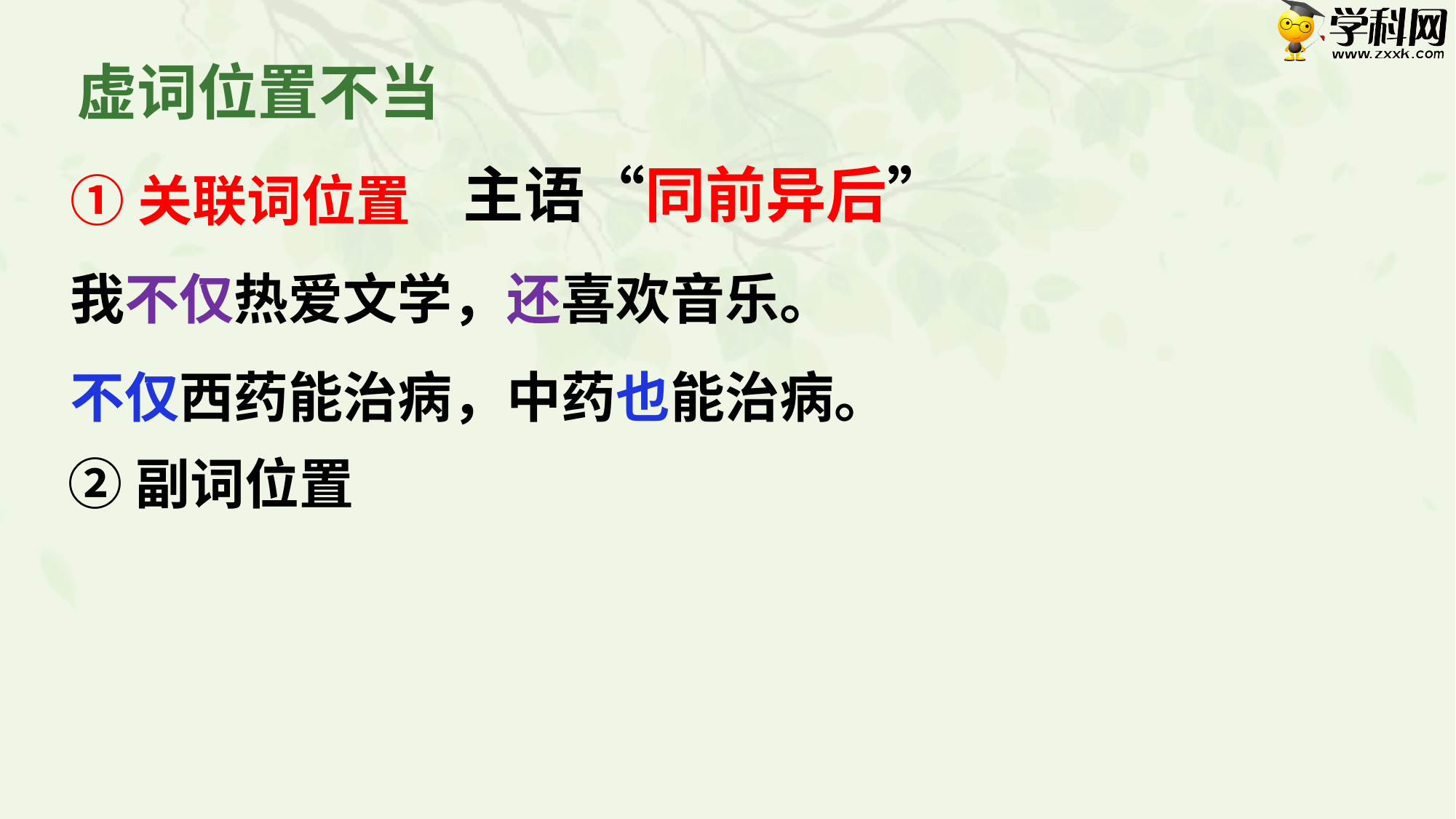

虚词位置不当
主语“同前异后”
①关联词位置
我不仅热爱文学，还喜欢音乐。
不仅西药能治病，中药也能治病。
②副词位置